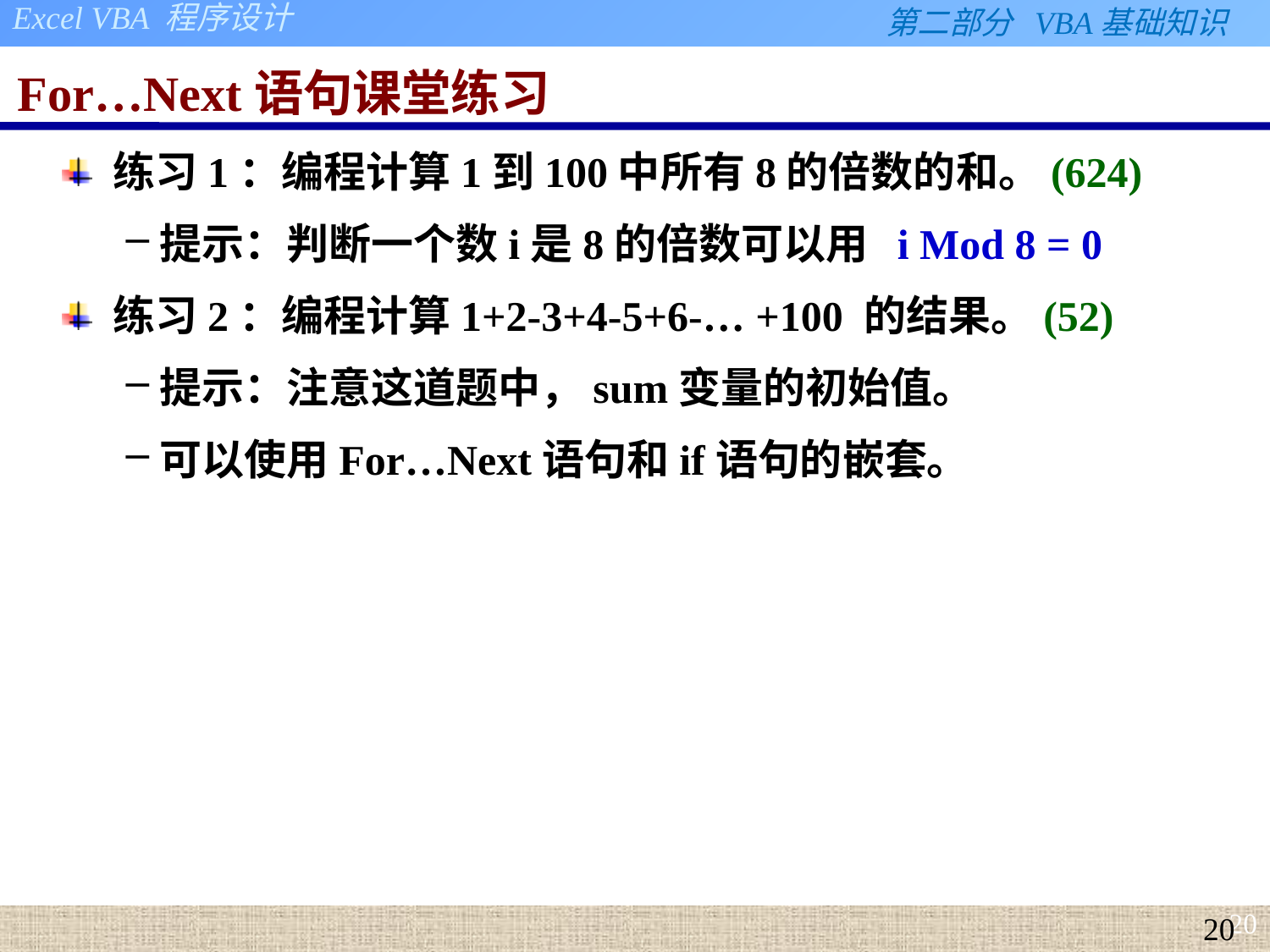

# For…Next语句课堂练习
练习1：编程计算1到100中所有8的倍数的和。(624)
提示：判断一个数i是8的倍数可以用  i Mod 8 = 0
练习2：编程计算1+2-3+4-5+6-… +100 的结果。(52)
提示：注意这道题中，sum变量的初始值。
可以使用For…Next语句和if语句的嵌套。
20